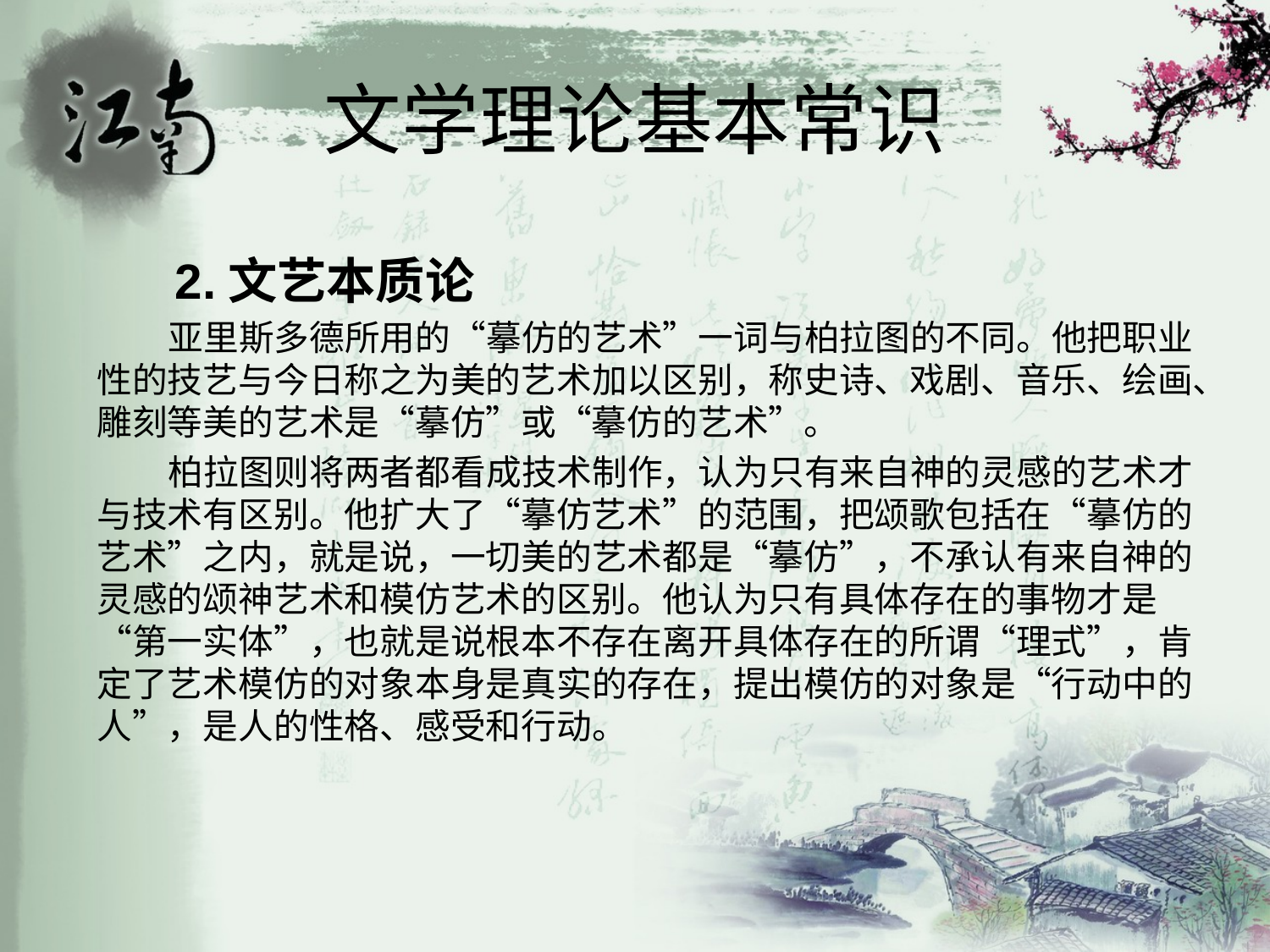

# 文学理论基本常识
        2.文艺本质论
        亚里斯多德所用的“摹仿的艺术”一词与柏拉图的不同。他把职业性的技艺与今日称之为美的艺术加以区别，称史诗、戏剧、音乐、绘画、雕刻等美的艺术是“摹仿”或“摹仿的艺术”。
        柏拉图则将两者都看成技术制作，认为只有来自神的灵感的艺术才与技术有区别。他扩大了“摹仿艺术”的范围，把颂歌包括在“摹仿的艺术”之内，就是说，一切美的艺术都是“摹仿”，不承认有来自神的灵感的颂神艺术和模仿艺术的区别。他认为只有具体存在的事物才是“第一实体”，也就是说根本不存在离开具体存在的所谓“理式”，肯定了艺术模仿的对象本身是真实的存在，提出模仿的对象是“行动中的人”，是人的性格、感受和行动。